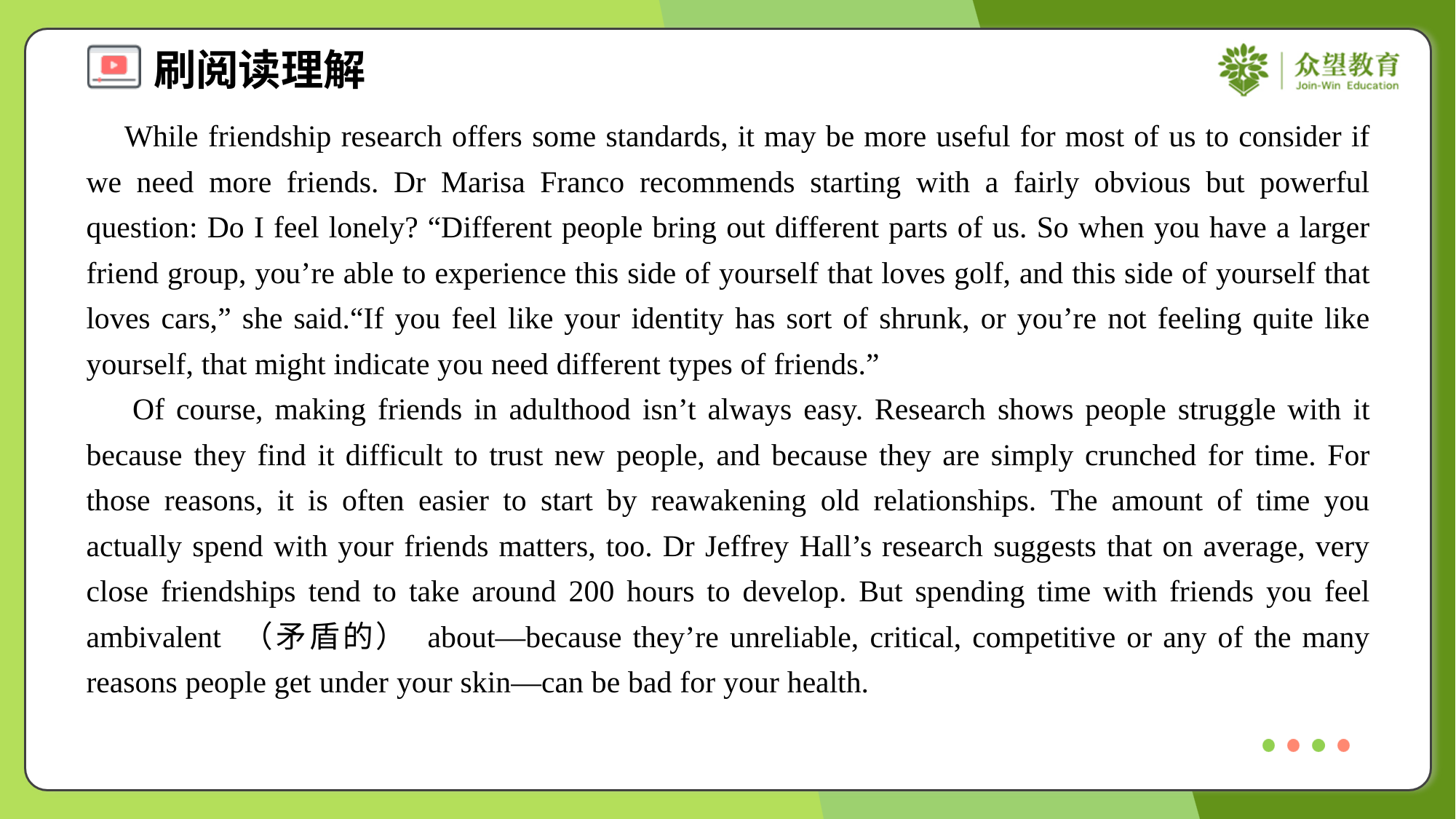

While friendship research offers some standards, it may be more useful for most of us to consider if we need more friends. Dr Marisa Franco recommends starting with a fairly obvious but powerful question: Do I feel lonely? “Different people bring out different parts of us. So when you have a larger friend group, you’re able to experience this side of yourself that loves golf, and this side of yourself that loves cars,” she said.“If you feel like your identity has sort of shrunk, or you’re not feeling quite like yourself, that might indicate you need different types of friends.”
    Of course, making friends in adulthood isn’t always easy. Research shows people struggle with it because they find it difficult to trust new people, and because they are simply crunched for time. For those reasons, it is often easier to start by reawakening old relationships. The amount of time you actually spend with your friends matters, too. Dr Jeffrey Hall’s research suggests that on average, very close friendships tend to take around 200 hours to develop. But spending time with friends you feel ambivalent （矛盾的） about—because they’re unreliable, critical, competitive or any of the many reasons people get under your skin—can be bad for your health.